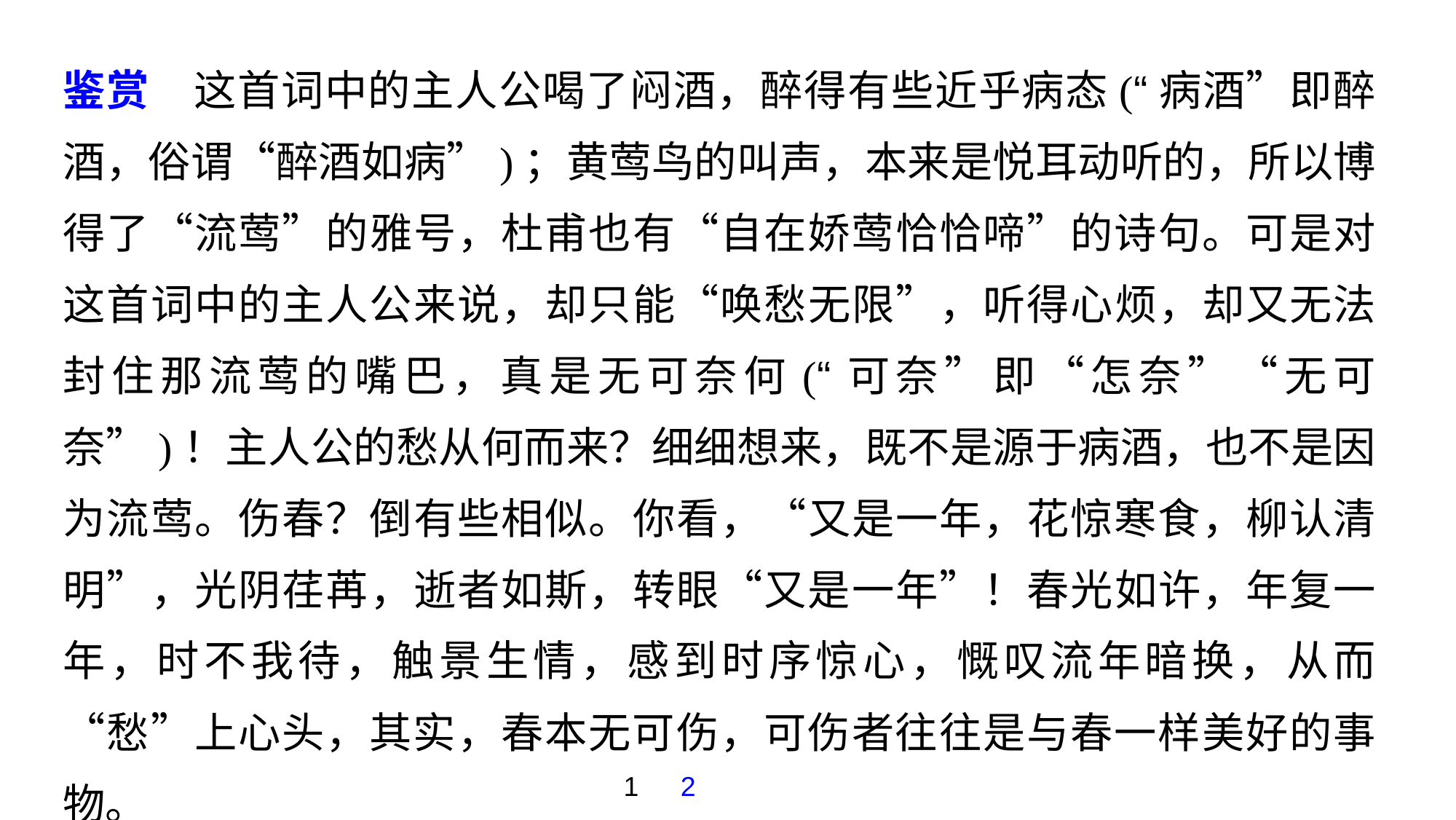

鉴赏　这首词中的主人公喝了闷酒，醉得有些近乎病态(“病酒”即醉酒，俗谓“醉酒如病”)；黄莺鸟的叫声，本来是悦耳动听的，所以博得了“流莺”的雅号，杜甫也有“自在娇莺恰恰啼”的诗句。可是对这首词中的主人公来说，却只能“唤愁无限”，听得心烦，却又无法封住那流莺的嘴巴，真是无可奈何(“可奈”即“怎奈”“无可奈”)！主人公的愁从何而来？细细想来，既不是源于病酒，也不是因为流莺。伤春？倒有些相似。你看，“又是一年，花惊寒食，柳认清明”，光阴荏苒，逝者如斯，转眼“又是一年”！春光如许，年复一年，时不我待，触景生情，感到时序惊心，慨叹流年暗换，从而“愁”上心头，其实，春本无可伤，可伤者往往是与春一样美好的事物。
1
2